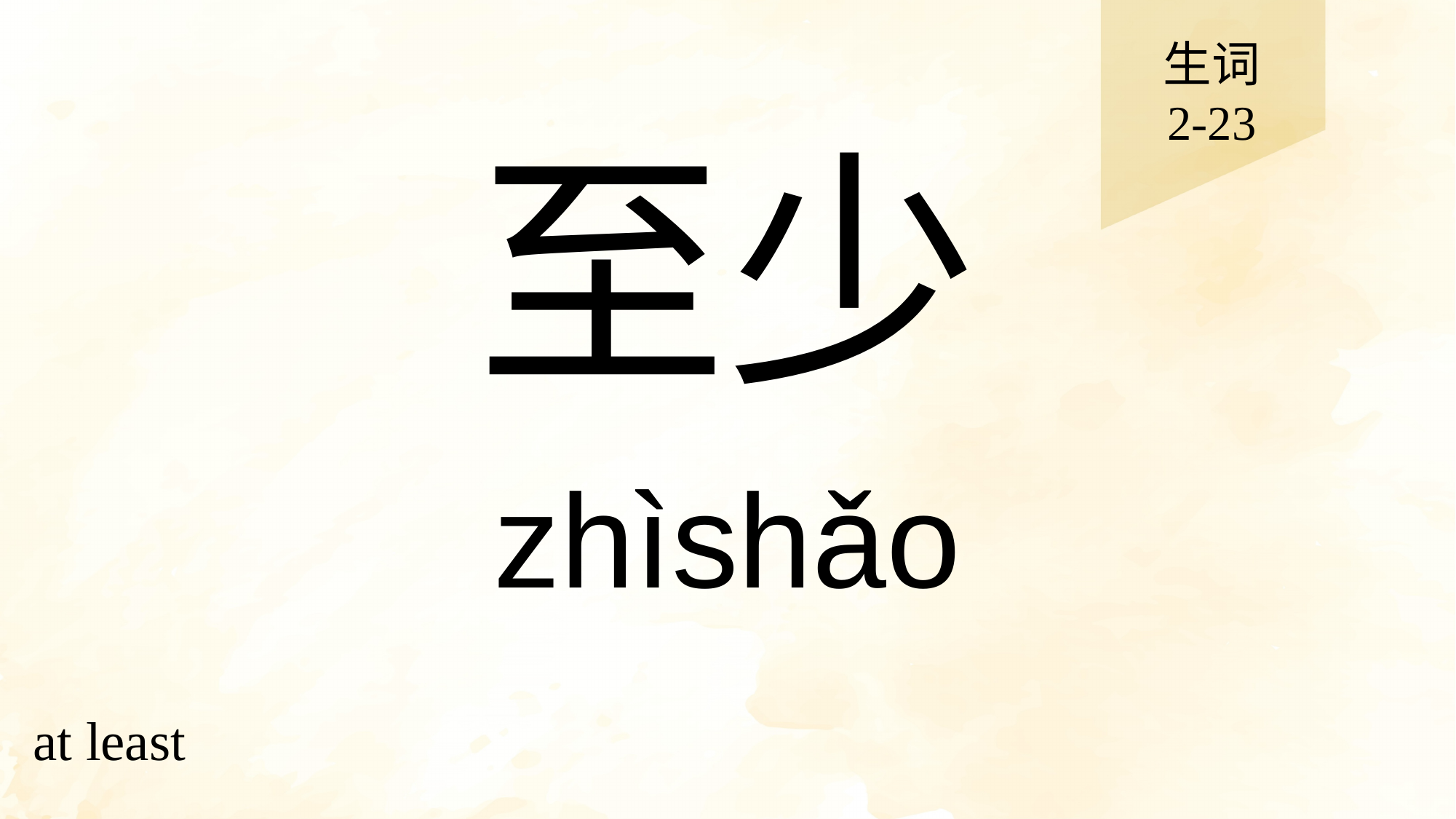

生词
2-23
# 至少
zhìshǎo
at least